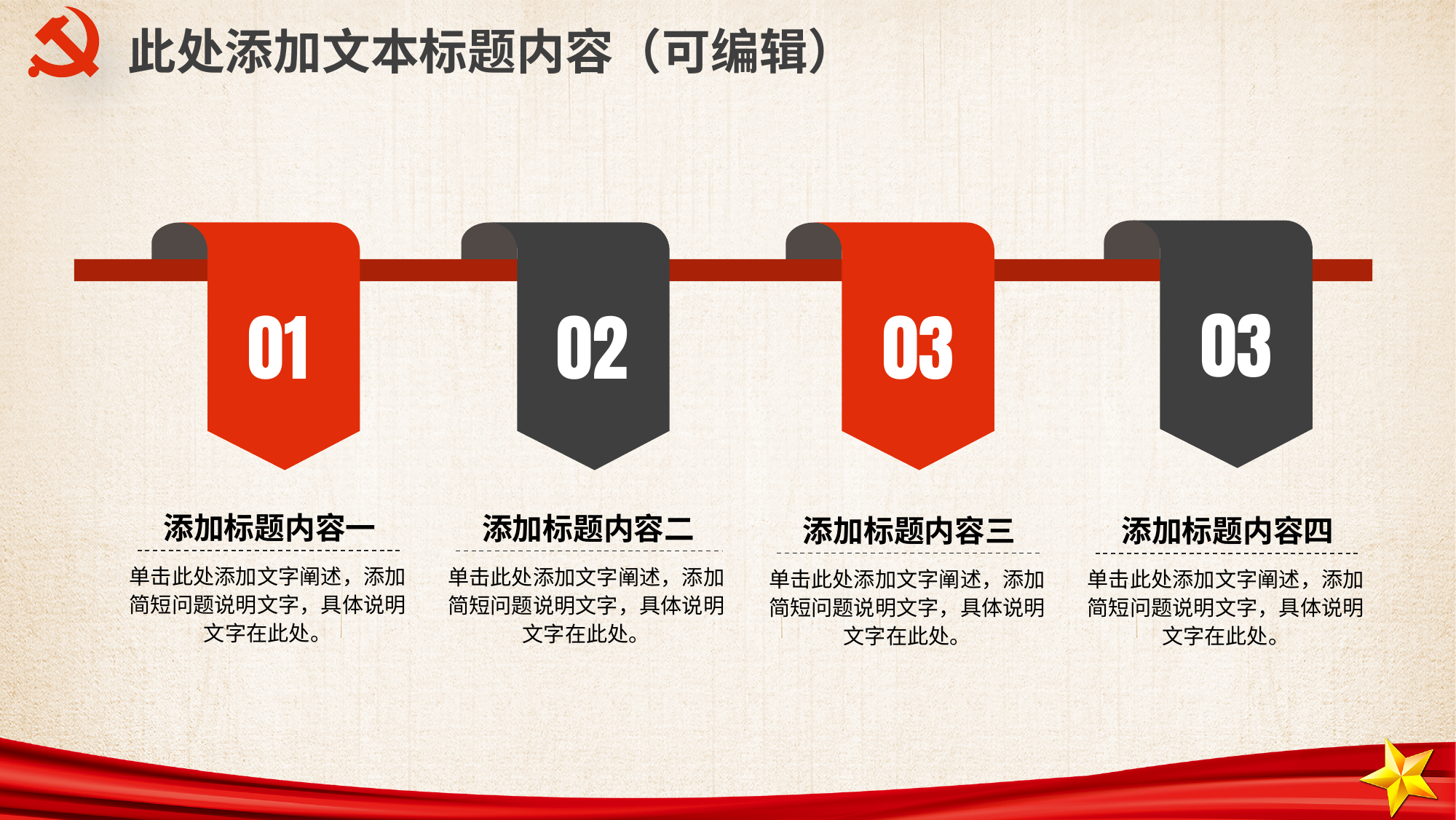

此处添加文本标题内容（可编辑）

03
01
02
03
添加标题内容一
单击此处添加文字阐述，添加简短问题说明文字，具体说明文字在此处。
添加标题内容二
单击此处添加文字阐述，添加简短问题说明文字，具体说明文字在此处。
添加标题内容三
单击此处添加文字阐述，添加简短问题说明文字，具体说明文字在此处。
添加标题内容四
单击此处添加文字阐述，添加简短问题说明文字，具体说明文字在此处。